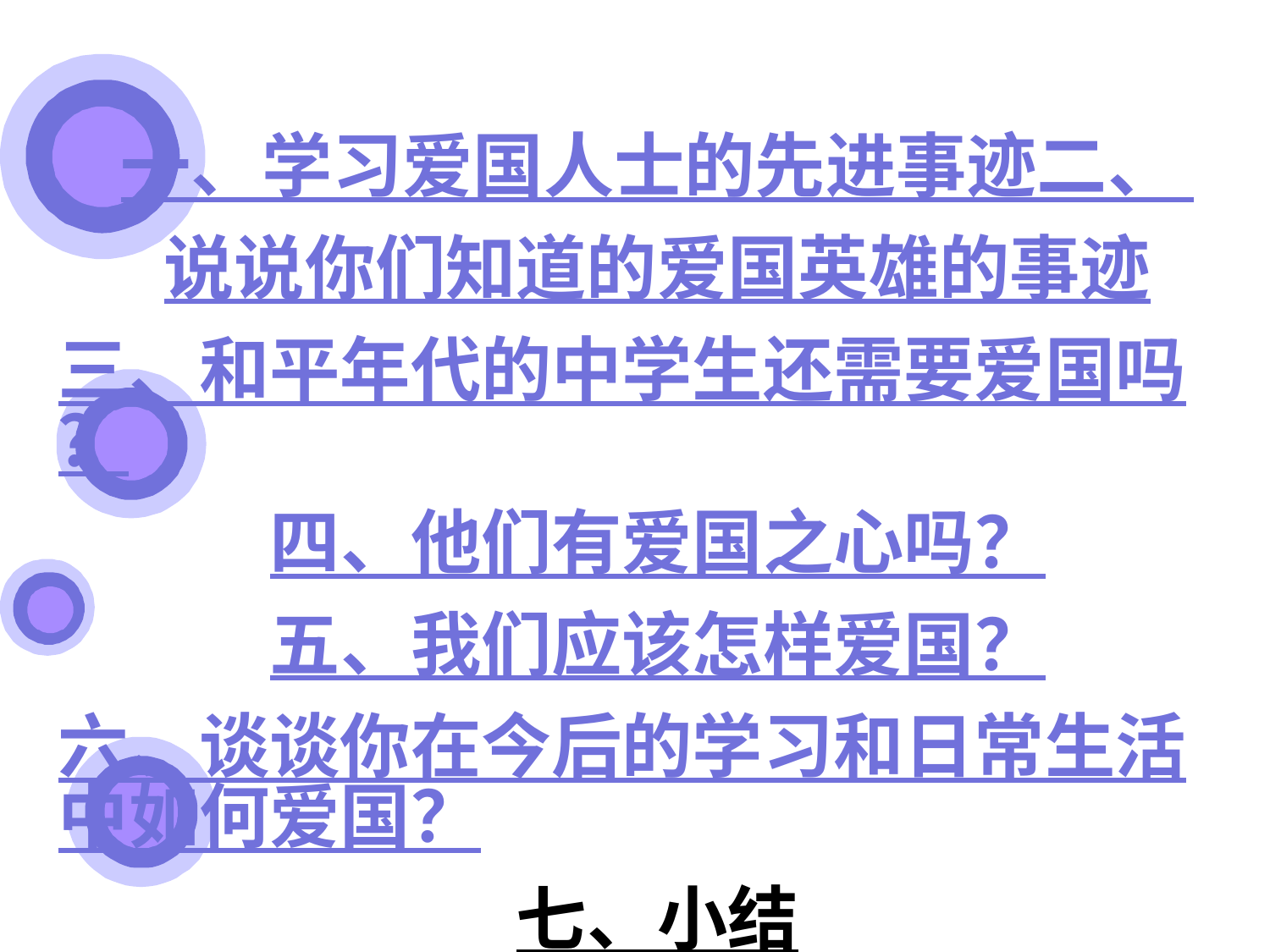

# 一、学习爱国人士的先进事迹 二、 说说你们知道的爱国英雄的事迹 三、和平年代的中学生还需要爱国吗？ 四、他们有爱国之心吗？ 五、我们应该怎样爱国？ 六、谈谈你在今后的学习和日常生活中如何爱国？ 七、小结